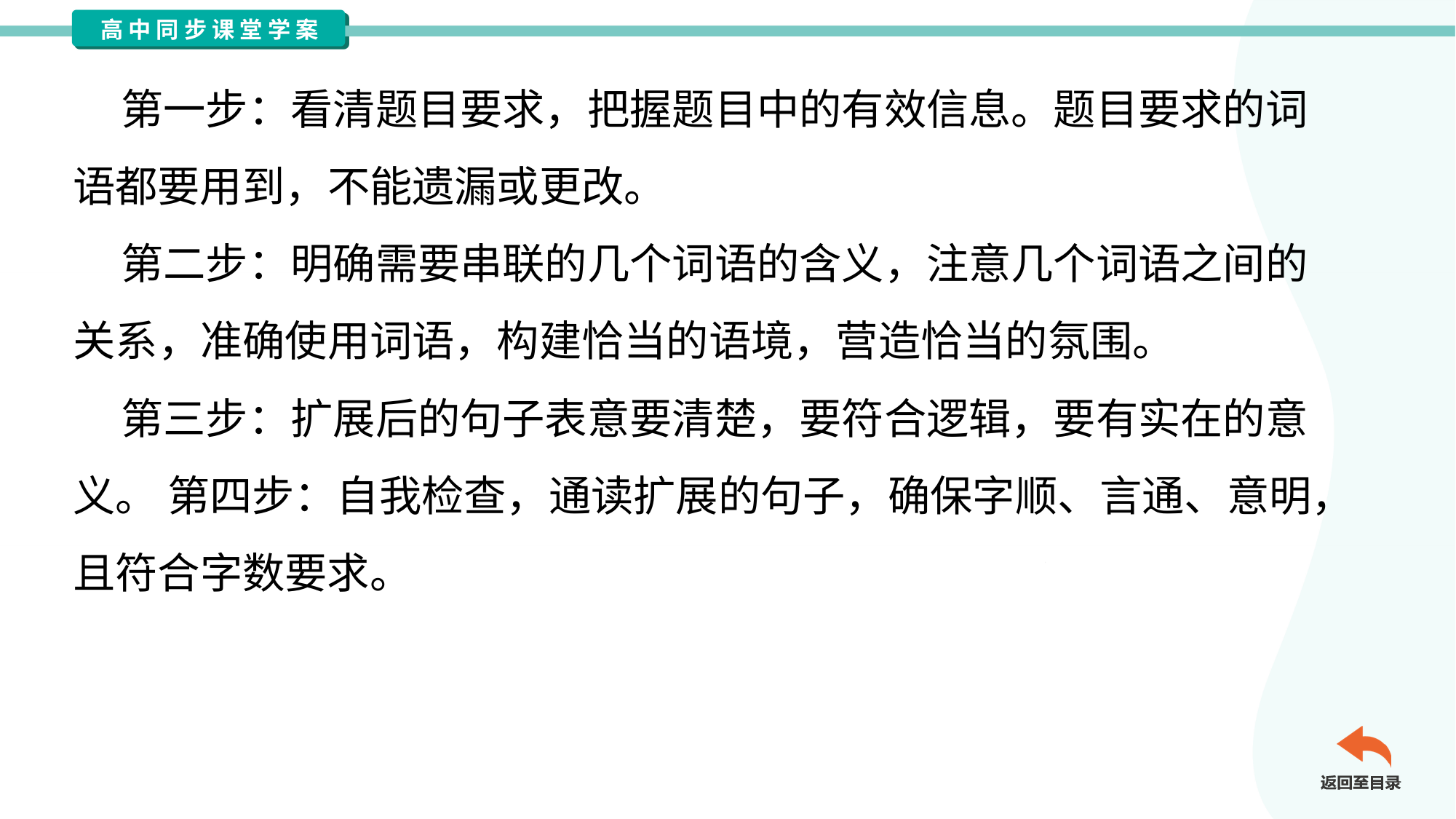

第一步：看清题目要求，把握题目中的有效信息。题目要求的词
语都要用到，不能遗漏或更改。
    第二步：明确需要串联的几个词语的含义，注意几个词语之间的
关系，准确使用词语，构建恰当的语境，营造恰当的氛围。
    第三步：扩展后的句子表意要清楚，要符合逻辑，要有实在的意
义。 第四步：自我检查，通读扩展的句子，确保字顺、言通、意明，
且符合字数要求。